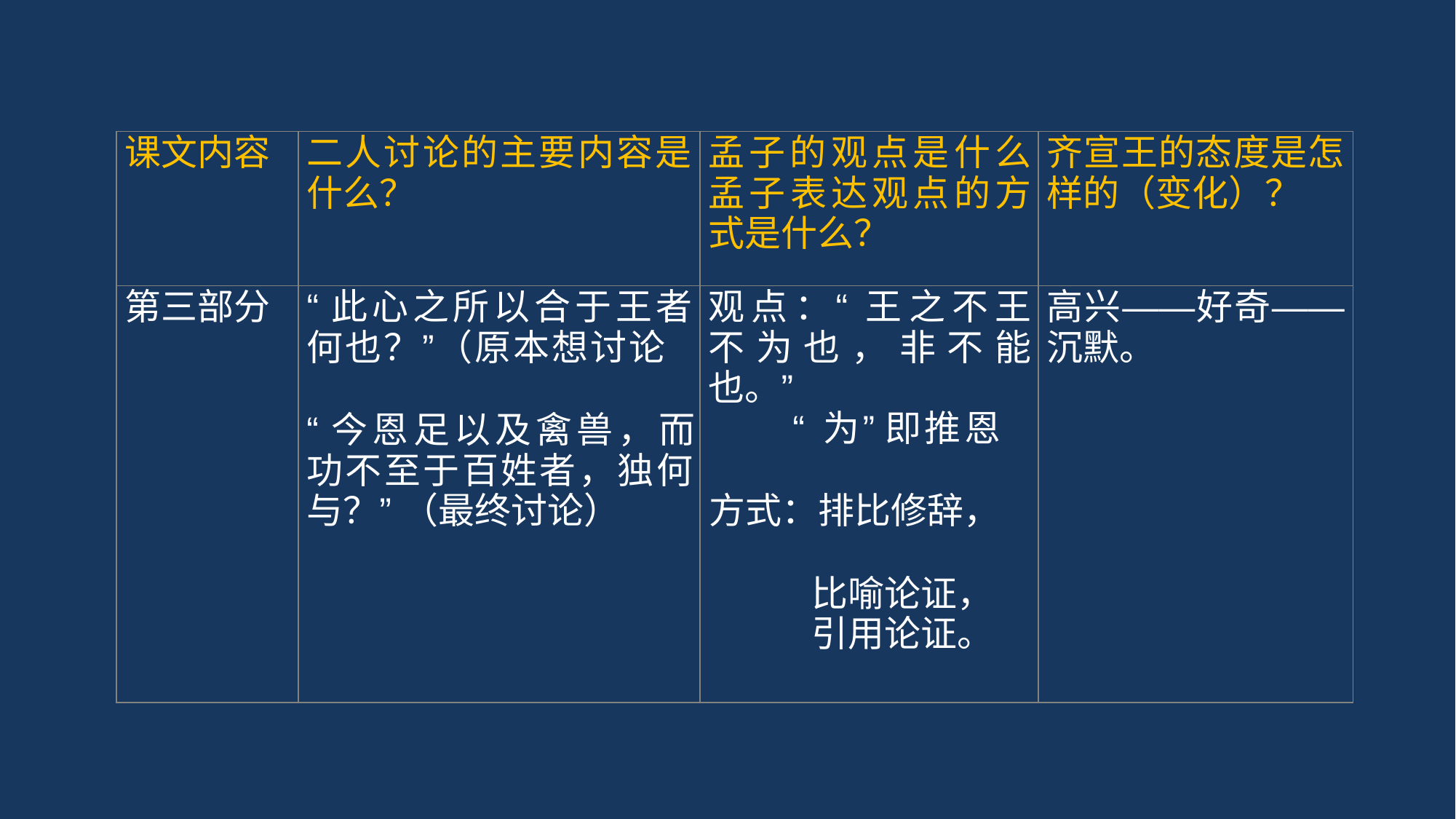

| 课文内容 | 二人讨论的主要内容是 什么？ | 孟子的观点是什么 孟子表达观点的方 式是什么？ | 齐宣王的态度是怎 样的（变化）？ |
| --- | --- | --- | --- |
| 第三部分 | “此心之所以合于王者 何也？”（原本想讨论 “今恩足以及禽兽，而 功不至于百姓者，独何 与？” （最终讨论） | 观点：“ 王之不王 不 为 也 ， 非 不 能 也。” “ 为” 即推恩 方式：排比修辞， 比喻论证， 引用论证。 | 高兴——好奇—— 沉默。 |